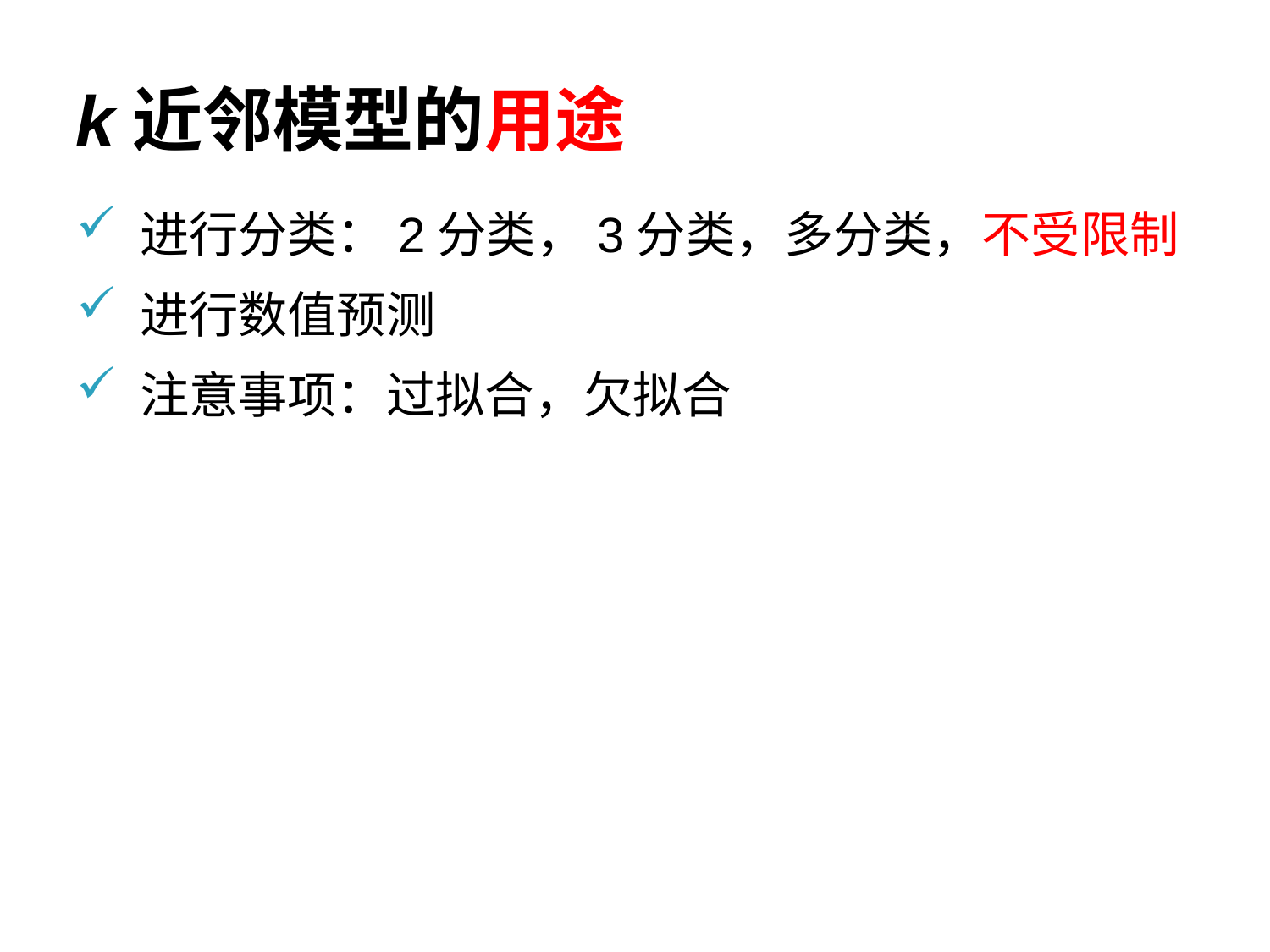

# k近邻模型的用途
进行分类：2分类，3分类，多分类，不受限制
进行数值预测
注意事项：过拟合，欠拟合